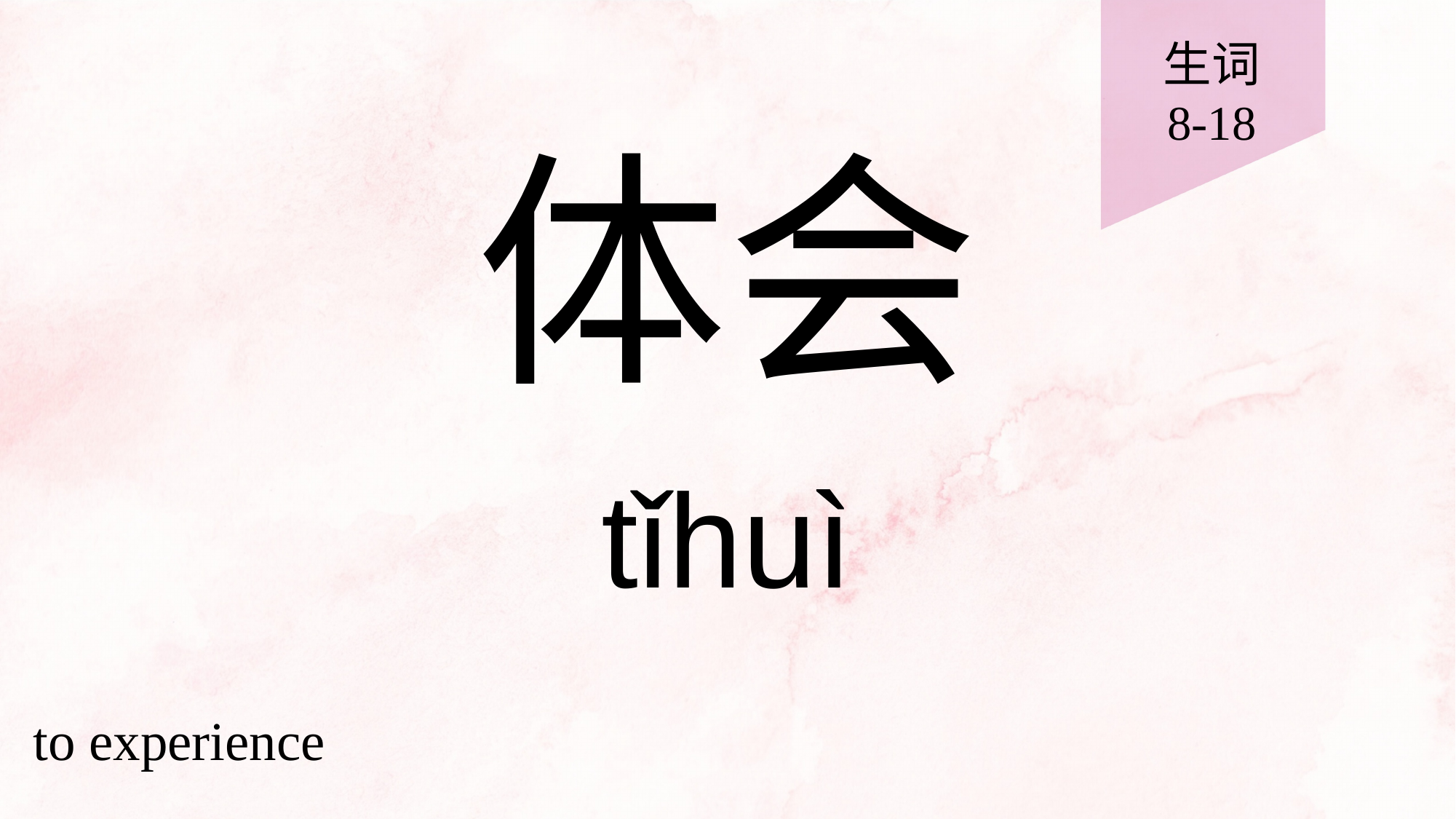

生词
8-18
# 体会
tǐhuì
to experience